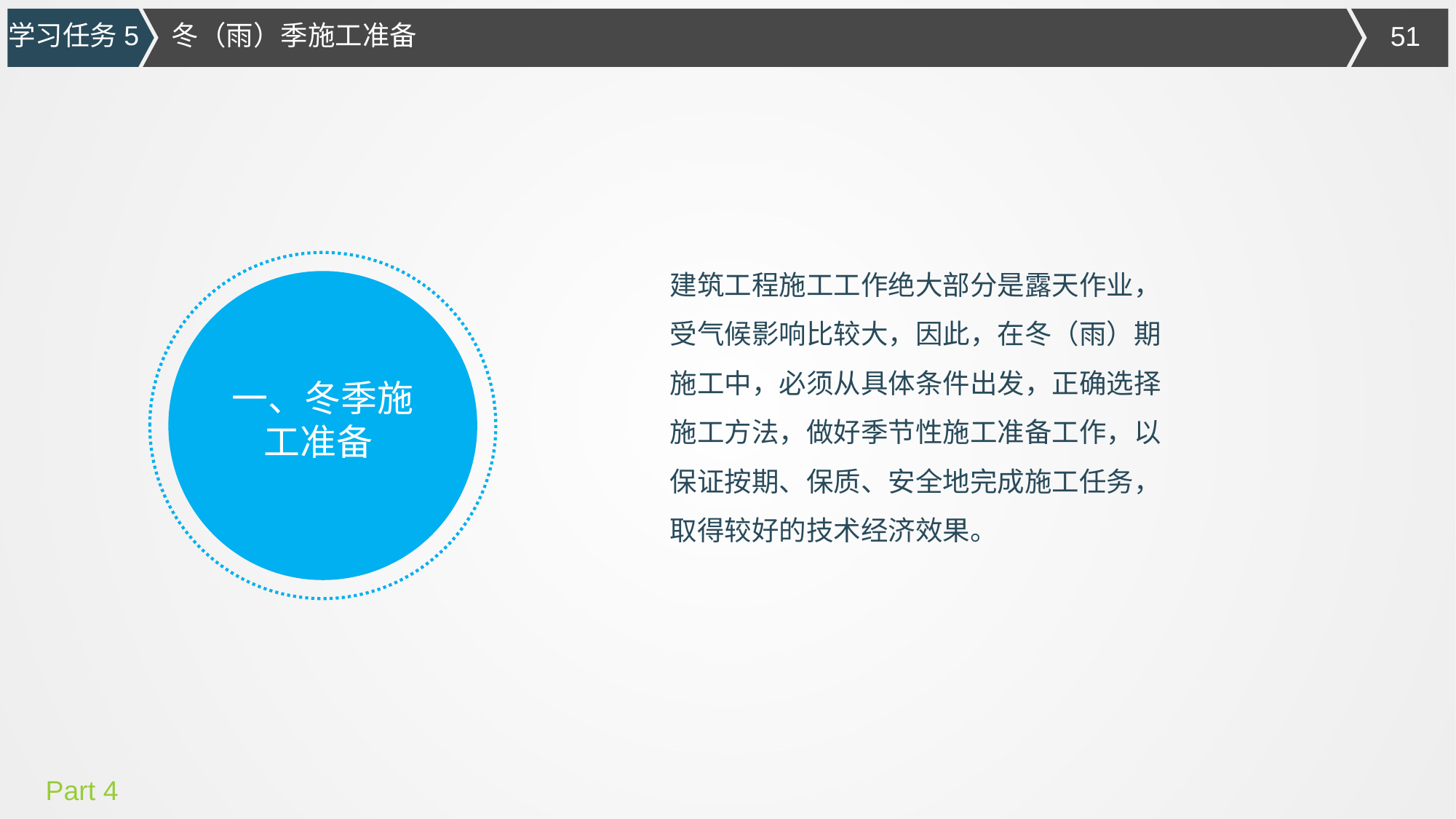

学习任务5
冬（雨）季施工准备

建筑工程施工工作绝大部分是露天作业，受气候影响比较大，因此，在冬（雨）期
施工中，必须从具体条件出发，正确选择施工方法，做好季节性施工准备工作，以保证按期、保质、安全地完成施工任务，取得较好的技术经济效果。

一、冬季施
工准备
Part 4